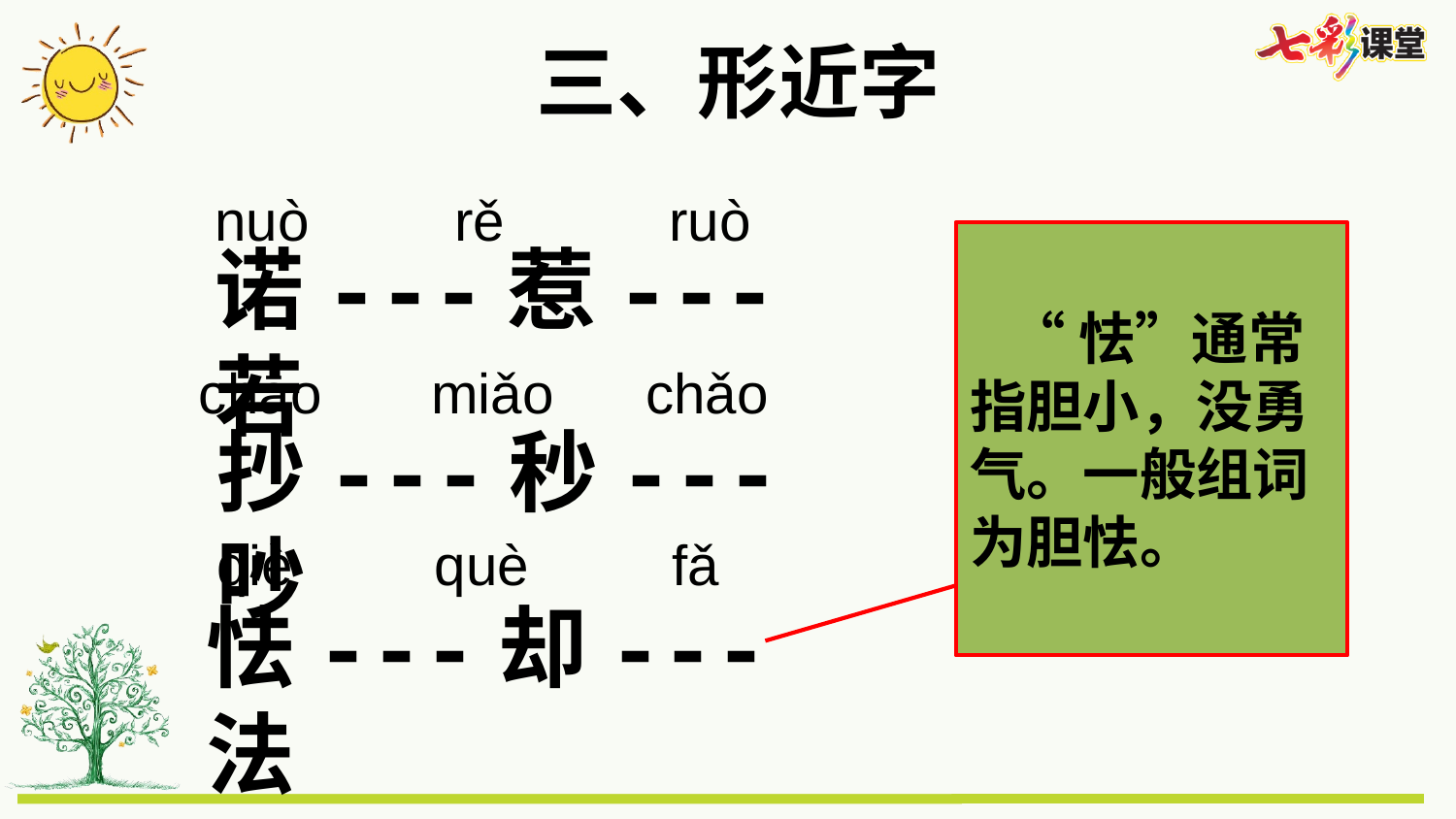

三、形近字
nuò
rě
ruò
   “怯”通常指胆小，没勇气。一般组词为胆怯。
诺---惹---若
chāo
 chǎo
miǎo
抄---秒---吵
fǎ
què
qiè
怯---却---法